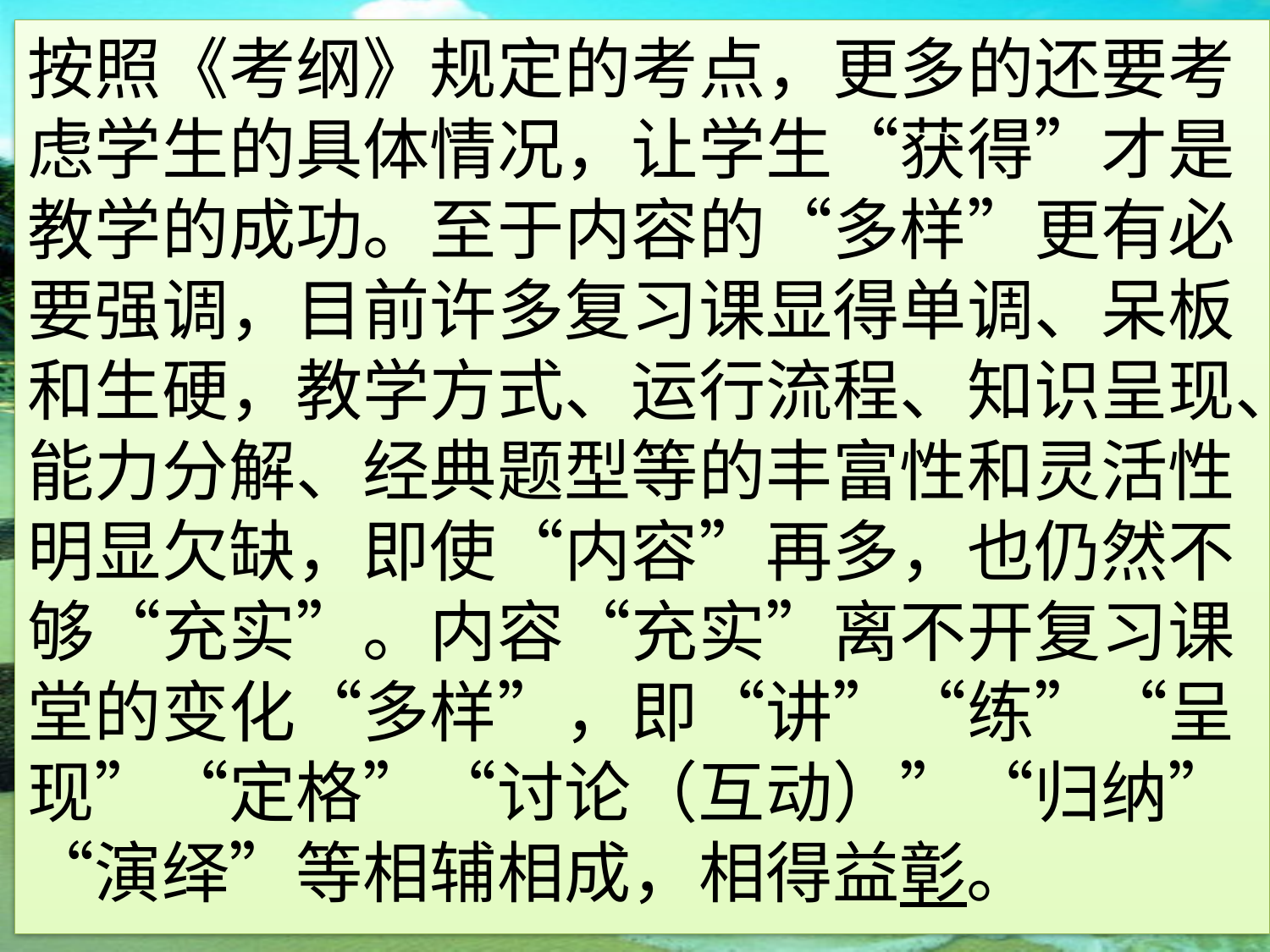

按照《考纲》规定的考点，更多的还要考虑学生的具体情况，让学生“获得”才是教学的成功。至于内容的“多样”更有必要强调，目前许多复习课显得单调、呆板和生硬，教学方式、运行流程、知识呈现、能力分解、经典题型等的丰富性和灵活性明显欠缺，即使“内容”再多，也仍然不够“充实”。内容“充实”离不开复习课堂的变化“多样”，即“讲”“练”“呈现”“定格”“讨论（互动）”“归纳”“演绎”等相辅相成，相得益彰。